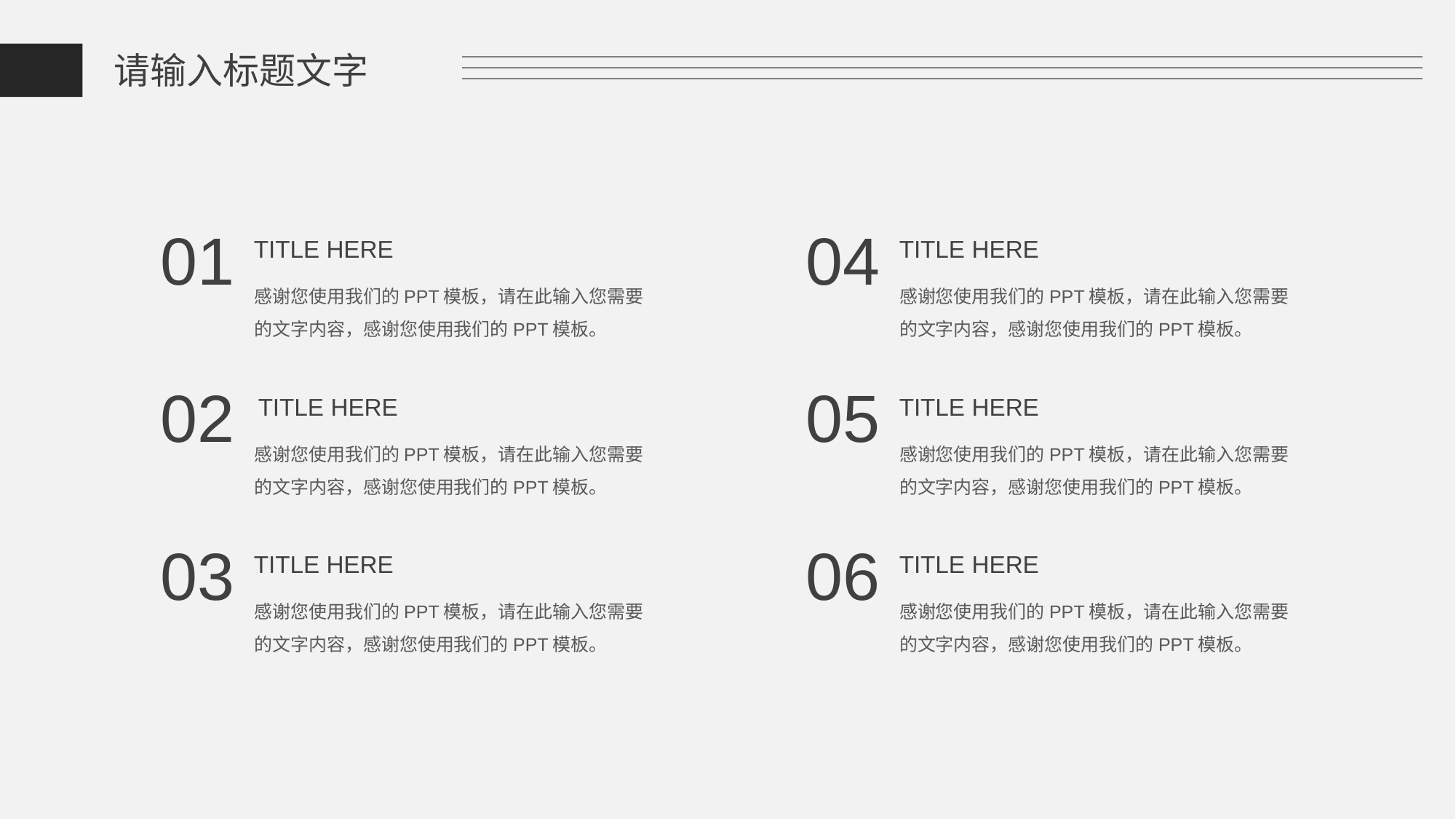

请输入标题文字
01
04
TITLE HERE
TITLE HERE
感谢您使用我们的PPT模板，请在此输入您需要的文字内容，感谢您使用我们的PPT模板。
感谢您使用我们的PPT模板，请在此输入您需要的文字内容，感谢您使用我们的PPT模板。
02
05
TITLE HERE
TITLE HERE
感谢您使用我们的PPT模板，请在此输入您需要的文字内容，感谢您使用我们的PPT模板。
感谢您使用我们的PPT模板，请在此输入您需要的文字内容，感谢您使用我们的PPT模板。
03
06
TITLE HERE
TITLE HERE
感谢您使用我们的PPT模板，请在此输入您需要的文字内容，感谢您使用我们的PPT模板。
感谢您使用我们的PPT模板，请在此输入您需要的文字内容，感谢您使用我们的PPT模板。